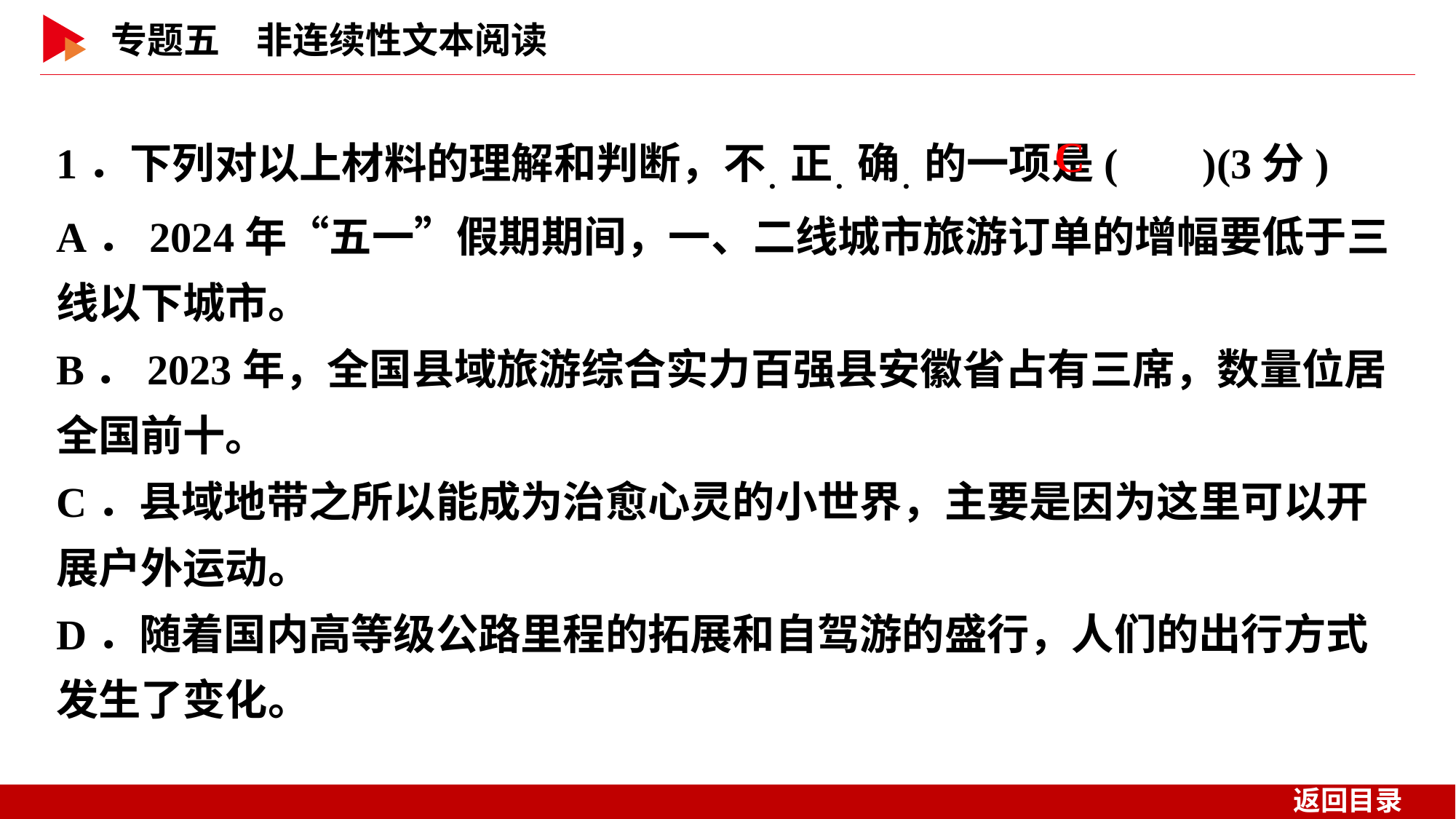

1．下列对以上材料的理解和判断，不．正．确．的一项是(        )(3分)
A．2024年“五一”假期期间，一、二线城市旅游订单的增幅要低于三线以下城市。
B．2023年，全国县域旅游综合实力百强县安徽省占有三席，数量位居全国前十。
C．县域地带之所以能成为治愈心灵的小世界，主要是因为这里可以开展户外运动。
D．随着国内高等级公路里程的拓展和自驾游的盛行，人们的出行方式发生了变化。
   C